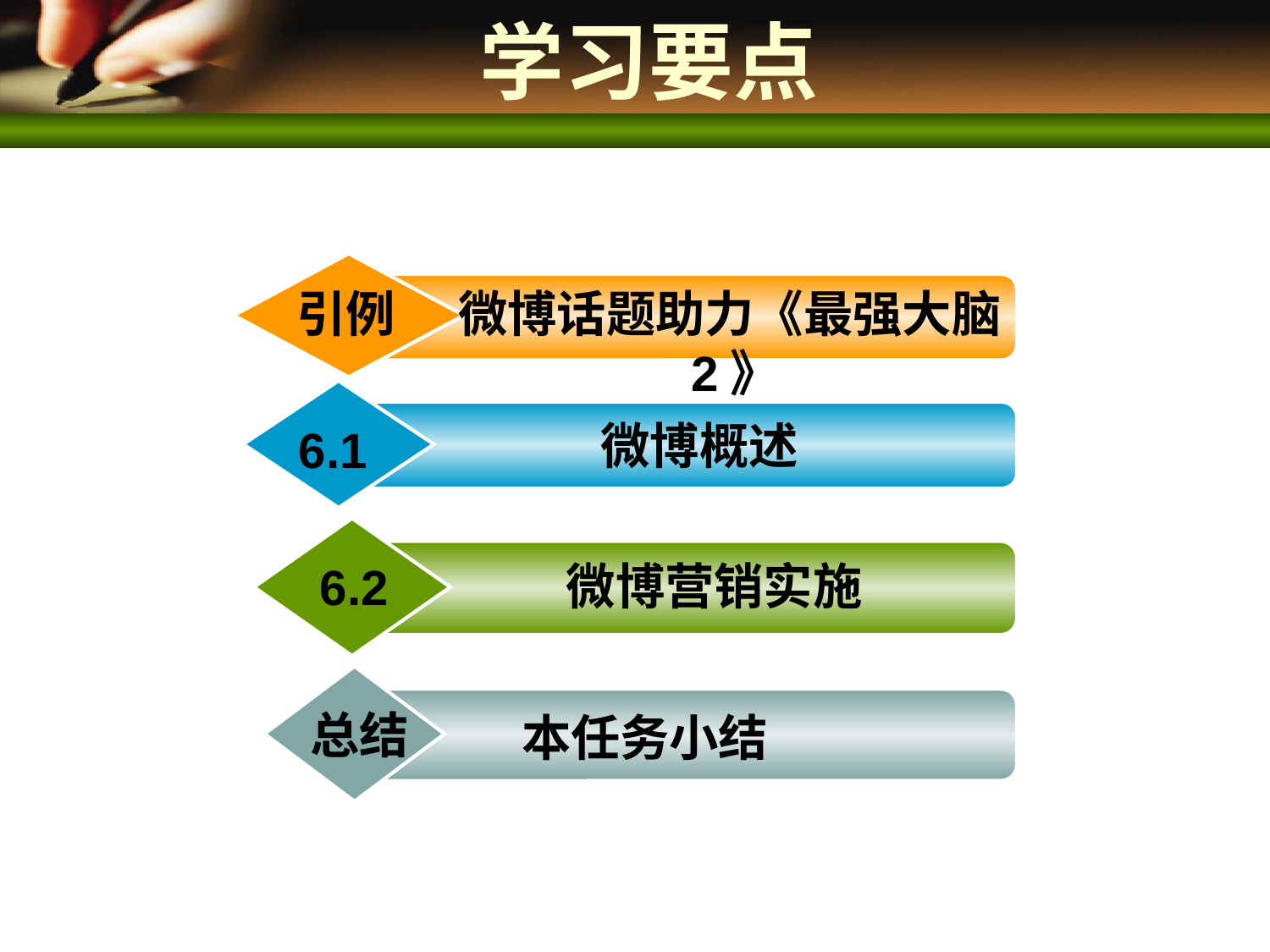

# 学习要点

引例
微博话题助力《最强大脑2》

微博概述
6.1

微博营销实施
6.2

本任务小结
总结